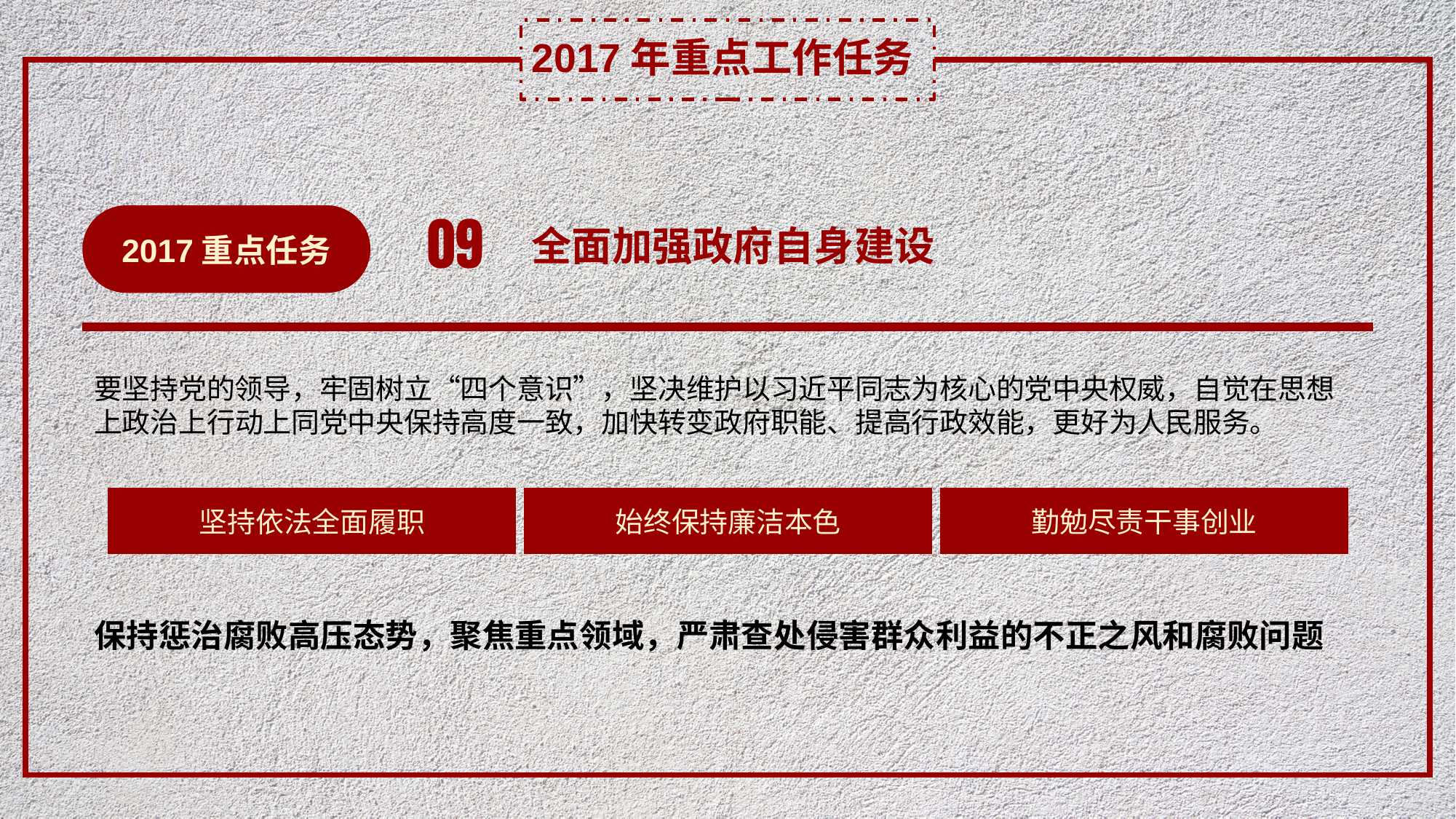

2017年重点工作任务

2017重点任务
09
全面加强政府自身建设

要坚持党的领导，牢固树立“四个意识”，坚决维护以习近平同志为核心的党中央权威，自觉在思想上政治上行动上同党中央保持高度一致，加快转变政府职能、提高行政效能，更好为人民服务。
坚持依法全面履职
始终保持廉洁本色
勤勉尽责干事创业
保持惩治腐败高压态势，聚焦重点领域，严肃查处侵害群众利益的不正之风和腐败问题